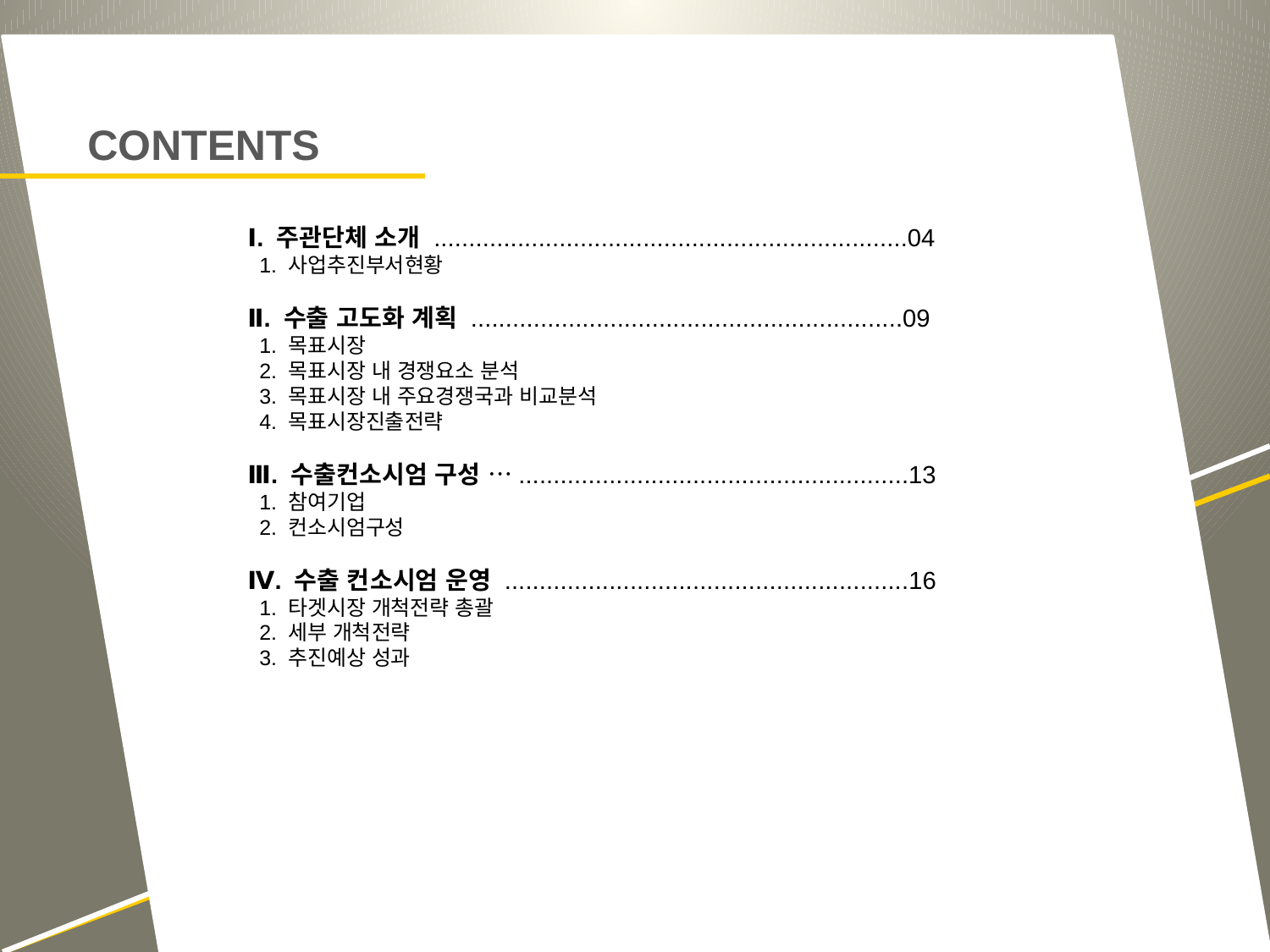

Ⅰ. 주관단체 소개 ....................................................................04
  1. 사업추진부서현황

Ⅱ. 수출 고도화 계획 ..............................................................09
  1. 목표시장
  2. 목표시장 내 경쟁요소 분석
  3. 목표시장 내 주요경쟁국과 비교분석
  4. 목표시장진출전략

Ⅲ. 수출컨소시엄 구성 …........................................................13
  1. 참여기업
  2. 컨소시엄구성

Ⅳ. 수출 컨소시엄 운영 ..........................................................16
  1. 타겟시장 개척전략 총괄
  2. 세부 개척전략
  3. 추진예상 성과